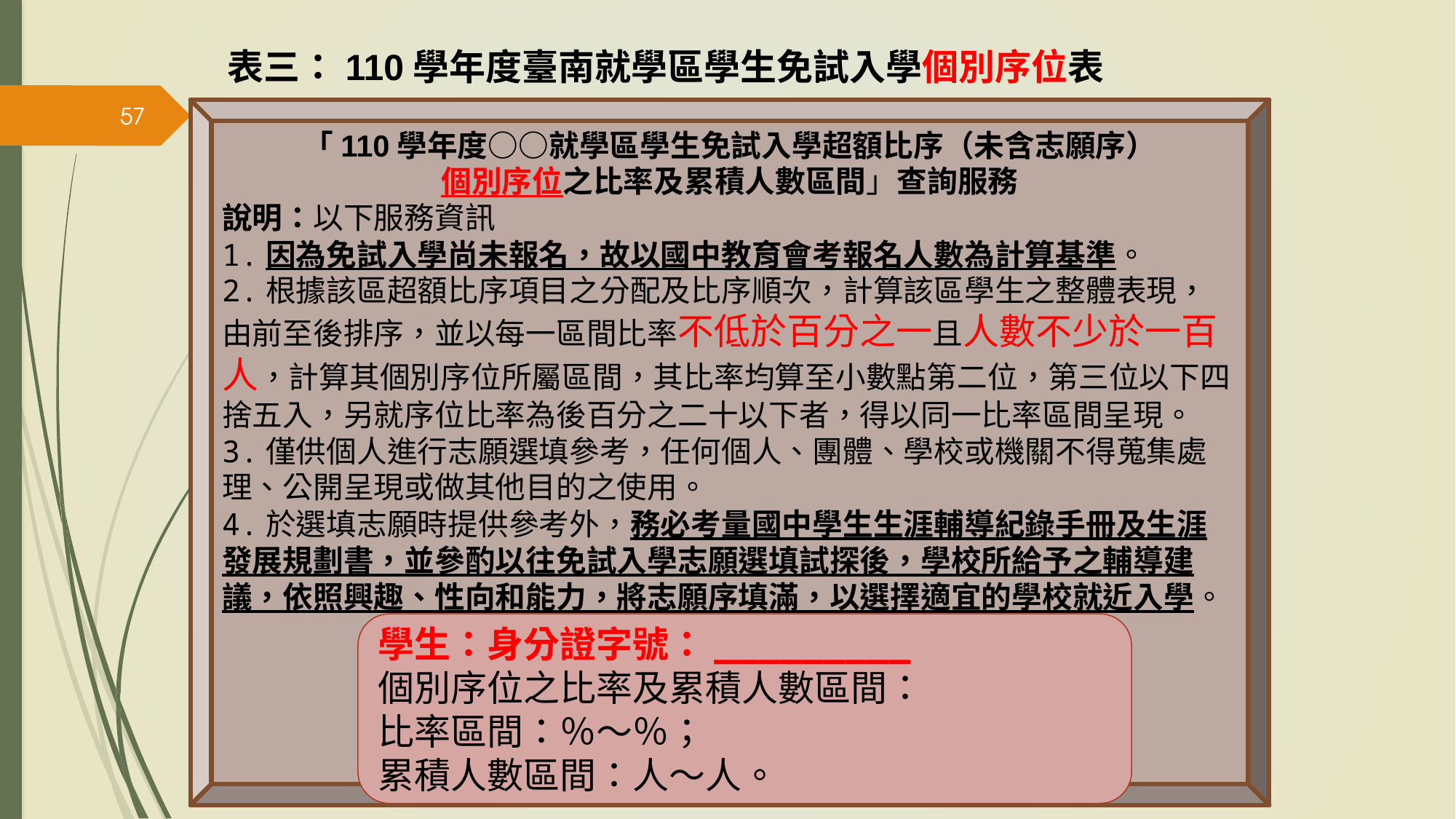

表三：110學年度臺南就學區學生免試入學個別序位表
57
「110學年度○○就學區學生免試入學超額比序（未含志願序）
個別序位之比率及累積人數區間」查詢服務
說明：以下服務資訊
1.因為免試入學尚未報名，故以國中教育會考報名人數為計算基準。
2.根據該區超額比序項目之分配及比序順次，計算該區學生之整體表現，由前至後排序，並以每一區間比率不低於百分之一且人數不少於一百人，計算其個別序位所屬區間，其比率均算至小數點第二位，第三位以下四捨五入，另就序位比率為後百分之二十以下者，得以同一比率區間呈現。
3.僅供個人進行志願選填參考，任何個人、團體、學校或機關不得蒐集處理、公開呈現或做其他目的之使用。
4.於選填志願時提供參考外，務必考量國中學生生涯輔導紀錄手冊及生涯發展規劃書，並參酌以往免試入學志願選填試探後，學校所給予之輔導建議，依照興趣、性向和能力，將志願序填滿，以選擇適宜的學校就近入學。
學生：身分證字號：_________
個別序位之比率及累積人數區間：
比率區間：％～％；
累積人數區間：人～人。